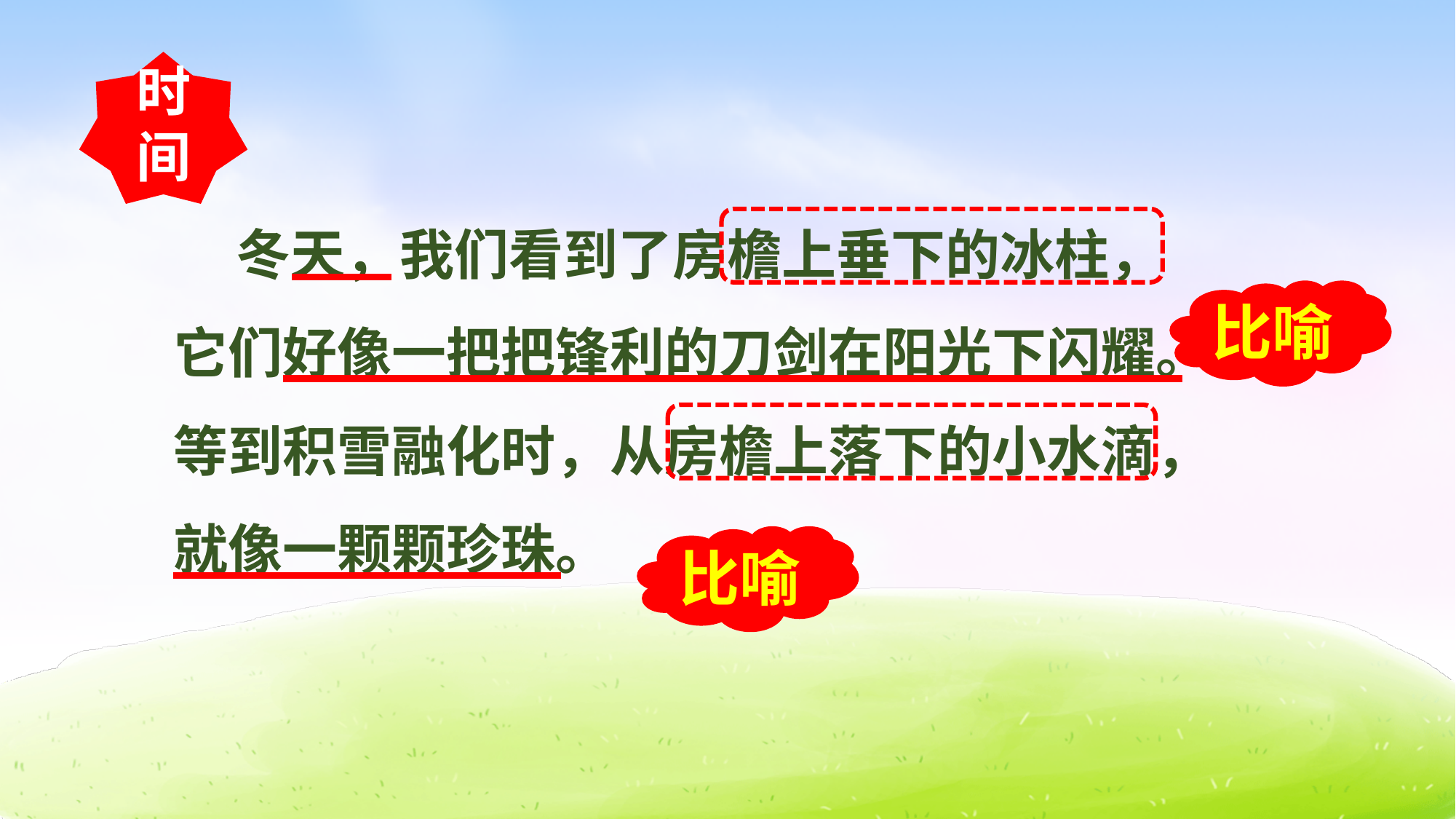

时间
    冬天，我们看到了房檐上垂下的冰柱，它们好像一把把锋利的刀剑在阳光下闪耀。等到积雪融化时，从房檐上落下的小水滴，就像一颗颗珍珠。

比喻

比喻